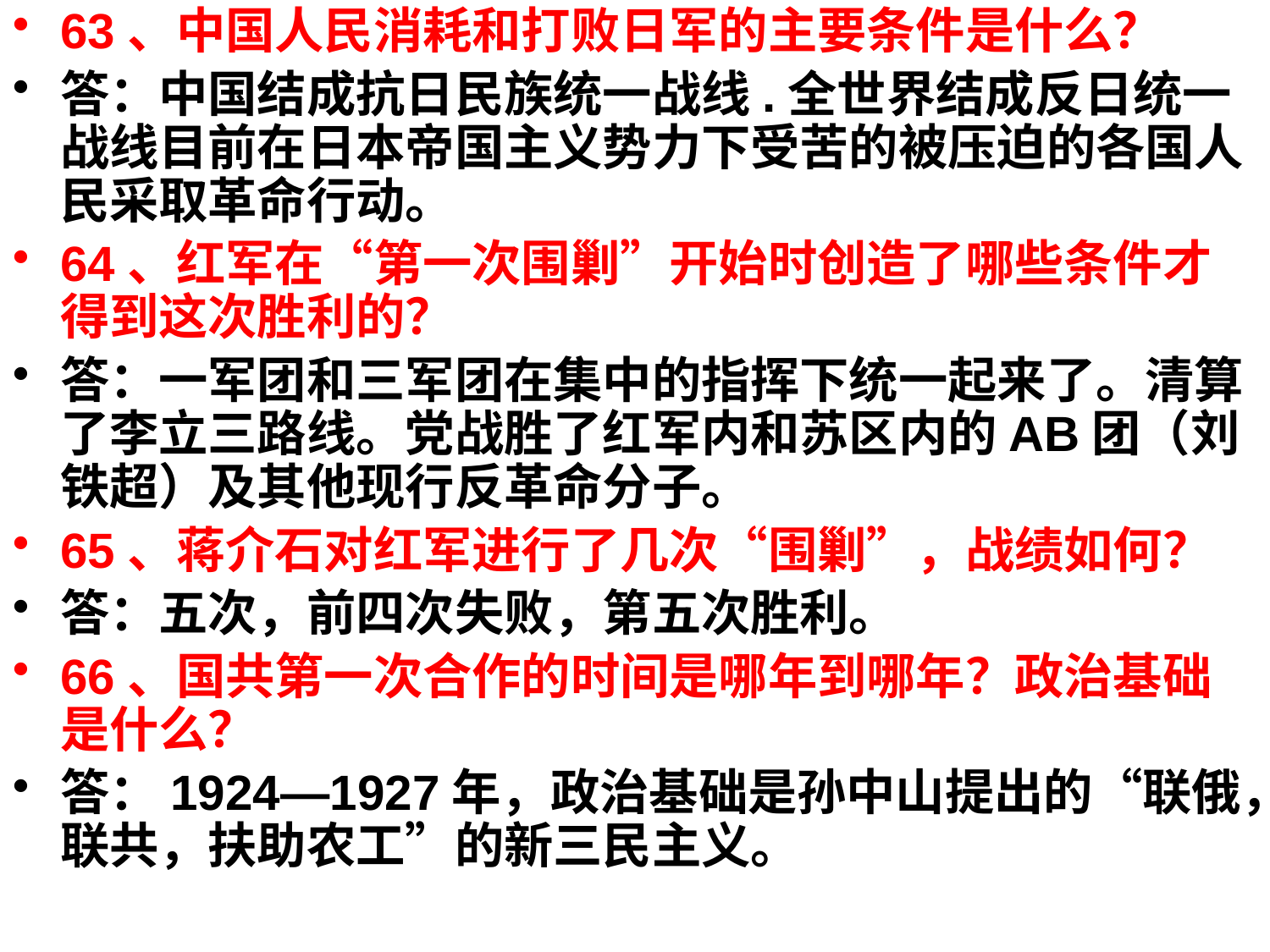

63、中国人民消耗和打败日军的主要条件是什么？
答：中国结成抗日民族统一战线.全世界结成反日统一战线目前在日本帝国主义势力下受苦的被压迫的各国人民采取革命行动。
64、红军在“第一次围剿”开始时创造了哪些条件才得到这次胜利的？
答：一军团和三军团在集中的指挥下统一起来了。清算了李立三路线。党战胜了红军内和苏区内的AB团（刘铁超）及其他现行反革命分子。
65、蒋介石对红军进行了几次“围剿”，战绩如何？
答：五次，前四次失败，第五次胜利。
66、国共第一次合作的时间是哪年到哪年？政治基础是什么？
答：1924—1927年，政治基础是孙中山提出的“联俄，联共，扶助农工”的新三民主义。
#